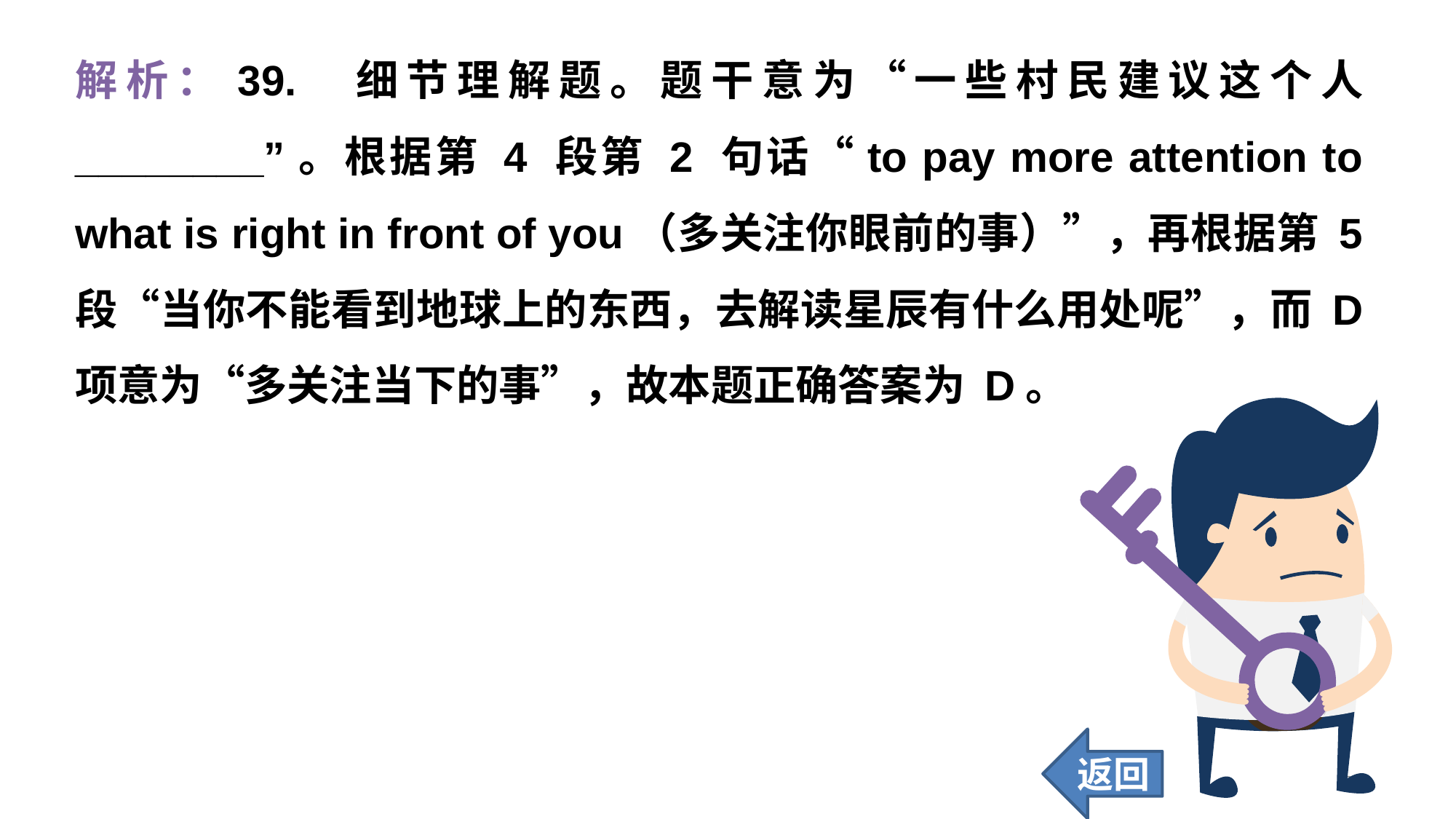

解析：39.  细节理解题。题干意为“一些村民建议这个人 ________”。根据第 4 段第 2 句话“to pay more attention to what is right in front of you（多关注你眼前的事）”，再根据第 5 段“当你不能看到地球上的东西，去解读星辰有什么用处呢”，而 D 项意为“多关注当下的事”，故本题正确答案为 D。

返回
330